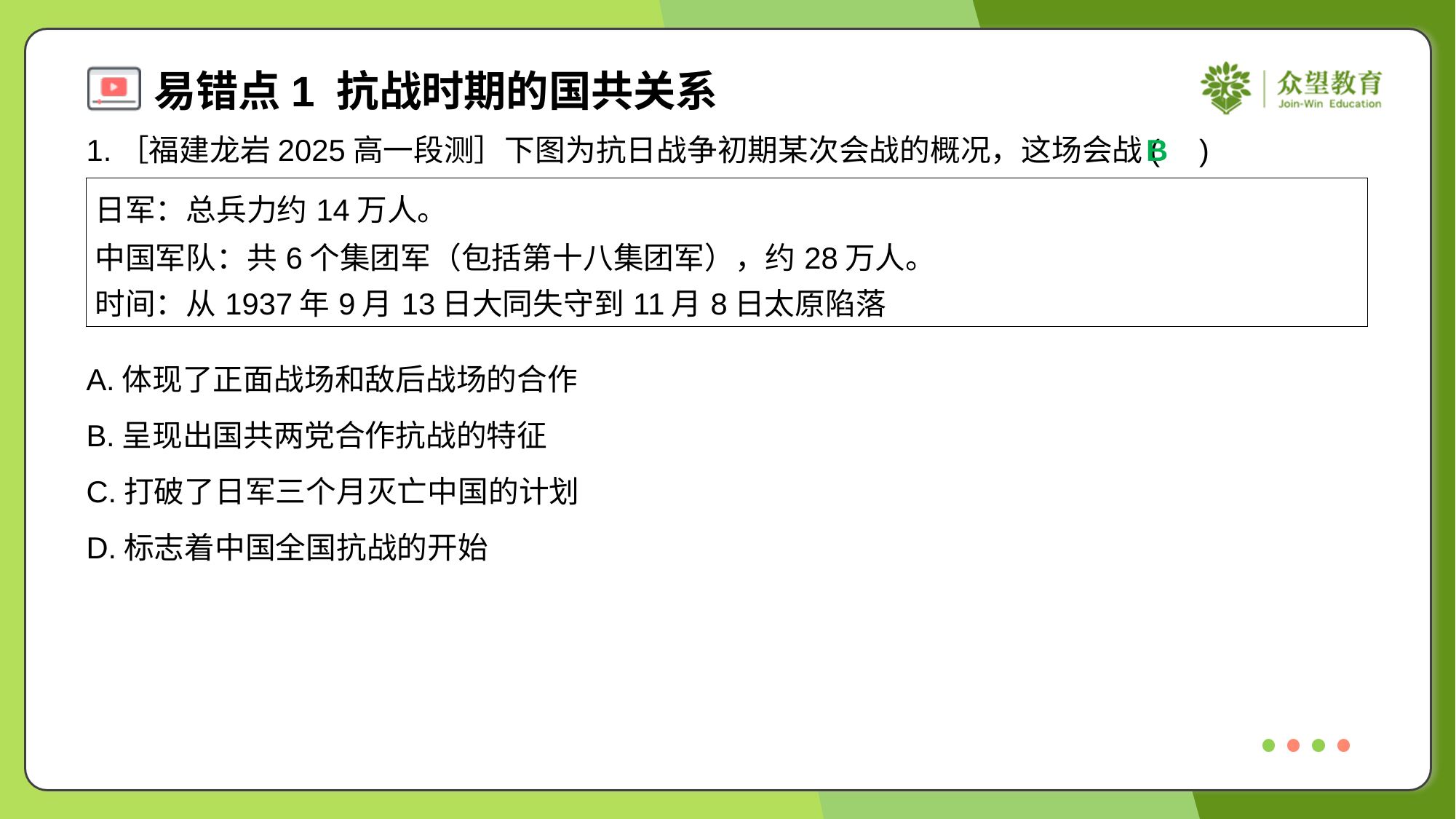

1.［福建龙岩2025高一段测］下图为抗日战争初期某次会战的概况，这场会战(     )
B
| 日军：总兵力约14万人。 中国军队：共6个集团军（包括第十八集团军），约28万人。 时间：从1937年9月13日大同失守到11月8日太原陷落 |
| --- |
A.体现了正面战场和敌后战场的合作
B.呈现出国共两党合作抗战的特征
C.打破了日军三个月灭亡中国的计划
D.标志着中国全国抗战的开始